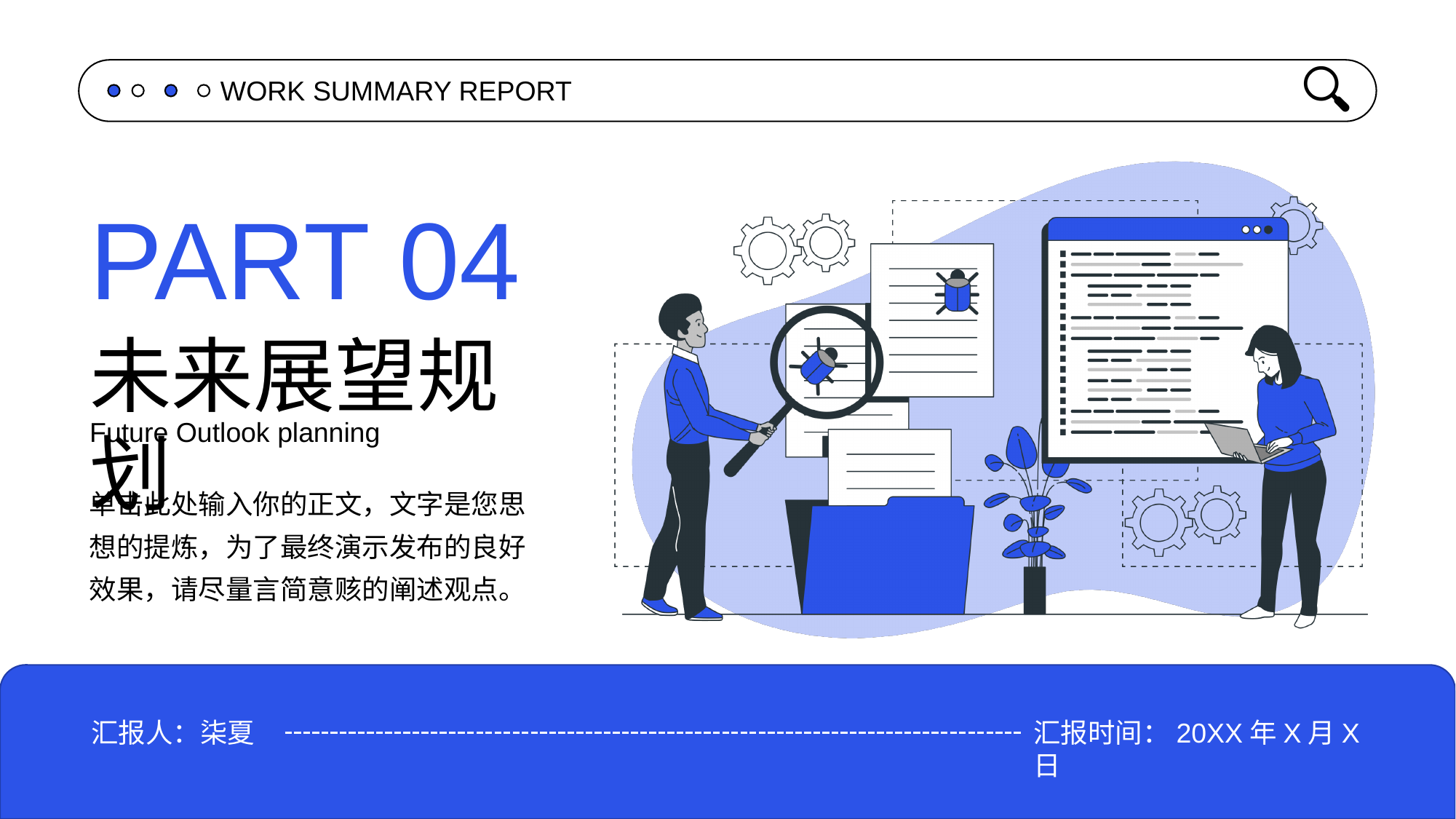

PART 04
未来展望规划
Future Outlook planning
单击此处输入你的正文，文字是您思想的提炼，为了最终演示发布的良好效果，请尽量言简意赅的阐述观点。
汇报人：柒夏
汇报时间：20XX年X月X日